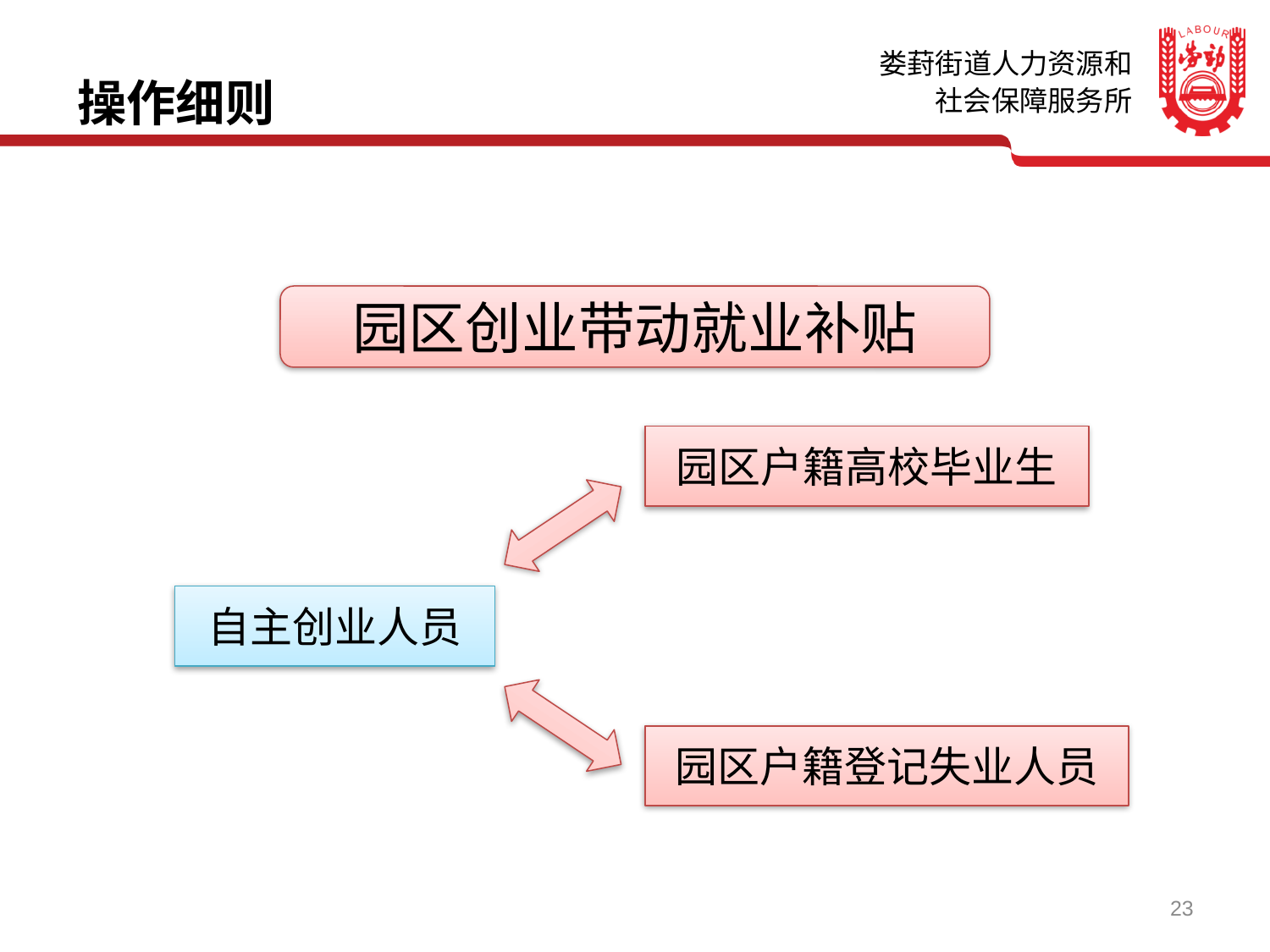

操作细则
园区创业带动就业补贴
园区户籍高校毕业生

自主创业人员

园区户籍登记失业人员
23